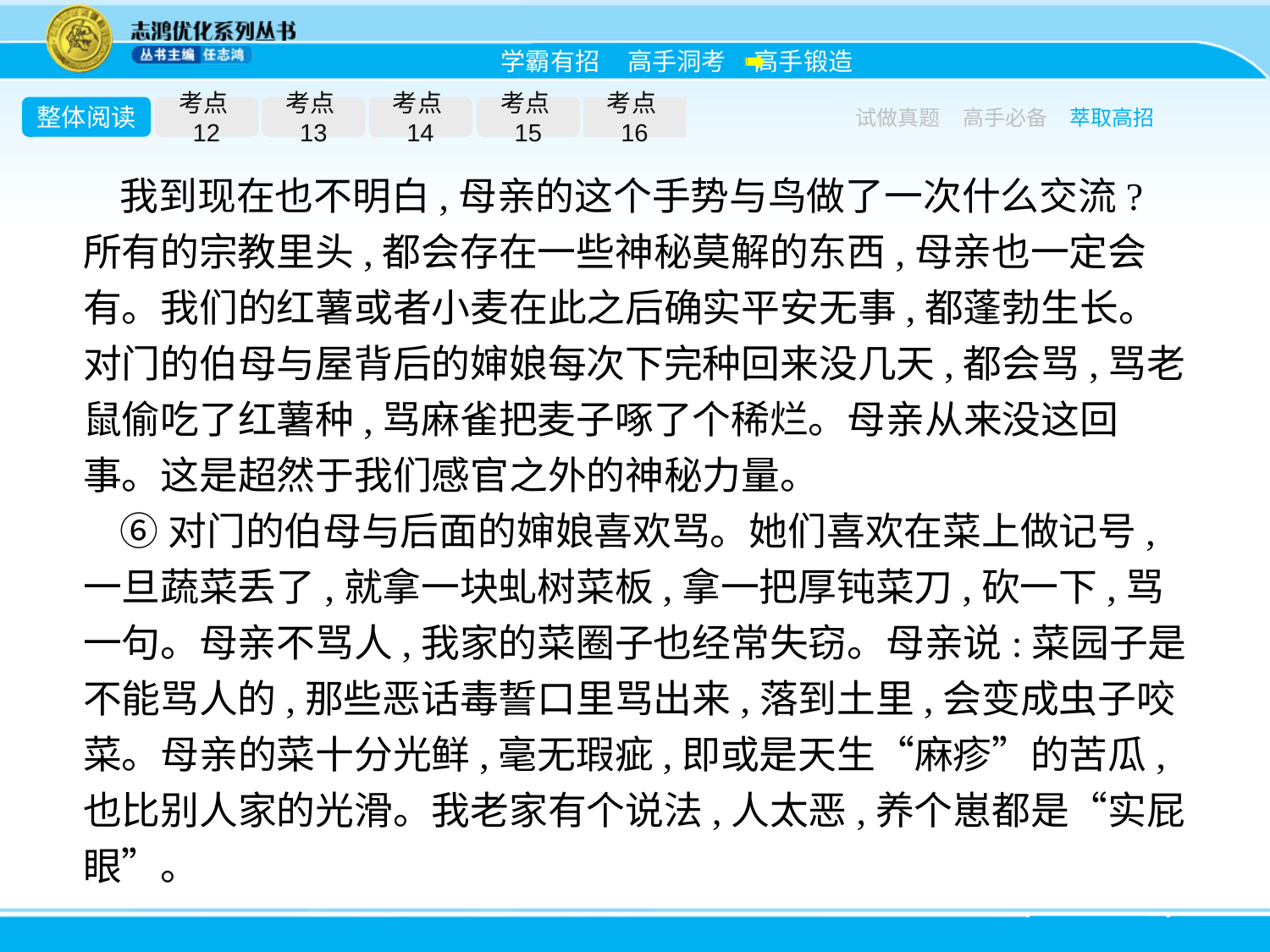

整体阅读
考点12
考点13
考点14
考点15
考点16
试做真题
高手必备
萃取高招
我到现在也不明白,母亲的这个手势与鸟做了一次什么交流?所有的宗教里头,都会存在一些神秘莫解的东西,母亲也一定会有。我们的红薯或者小麦在此之后确实平安无事,都蓬勃生长。对门的伯母与屋背后的婶娘每次下完种回来没几天,都会骂,骂老鼠偷吃了红薯种,骂麻雀把麦子啄了个稀烂。母亲从来没这回事。这是超然于我们感官之外的神秘力量。
⑥对门的伯母与后面的婶娘喜欢骂。她们喜欢在菜上做记号,一旦蔬菜丢了,就拿一块虬树菜板,拿一把厚钝菜刀,砍一下,骂一句。母亲不骂人,我家的菜圈子也经常失窃。母亲说:菜园子是不能骂人的,那些恶话毒誓口里骂出来,落到土里,会变成虫子咬菜。母亲的菜十分光鲜,毫无瑕疵,即或是天生“麻疹”的苦瓜,也比别人家的光滑。我老家有个说法,人太恶,养个崽都是“实屁眼”。